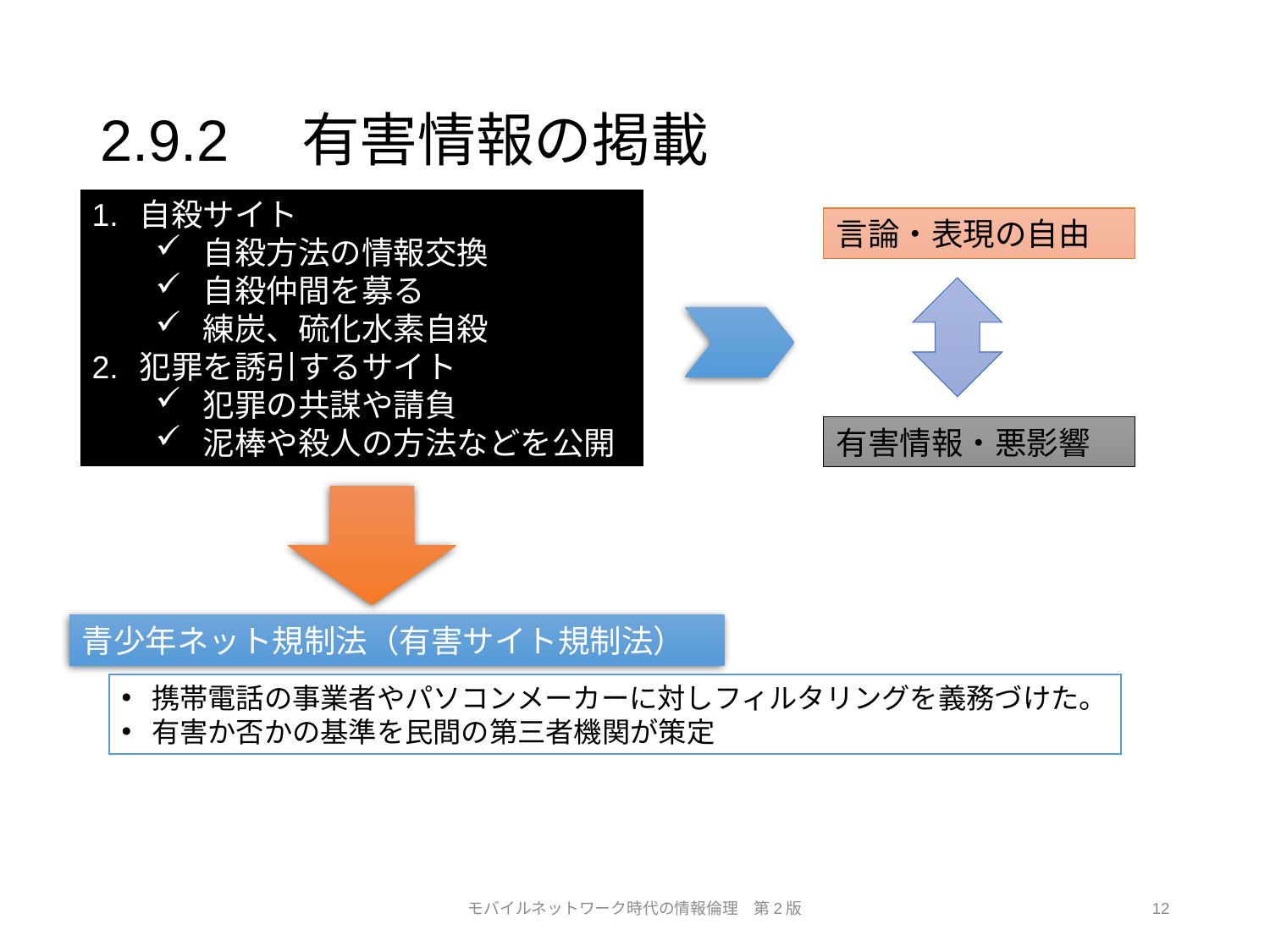

# 2.9.2　有害情報の掲載
自殺サイト
自殺方法の情報交換
自殺仲間を募る
練炭、硫化水素自殺
犯罪を誘引するサイト
犯罪の共謀や請負
泥棒や殺人の方法などを公開
言論・表現の自由

有害情報・悪影響

青少年ネット規制法（有害サイト規制法）
携帯電話の事業者やパソコンメーカーに対しフィルタリングを義務づけた。
有害か否かの基準を民間の第三者機関が策定
モバイルネットワーク時代の情報倫理　第2版
12